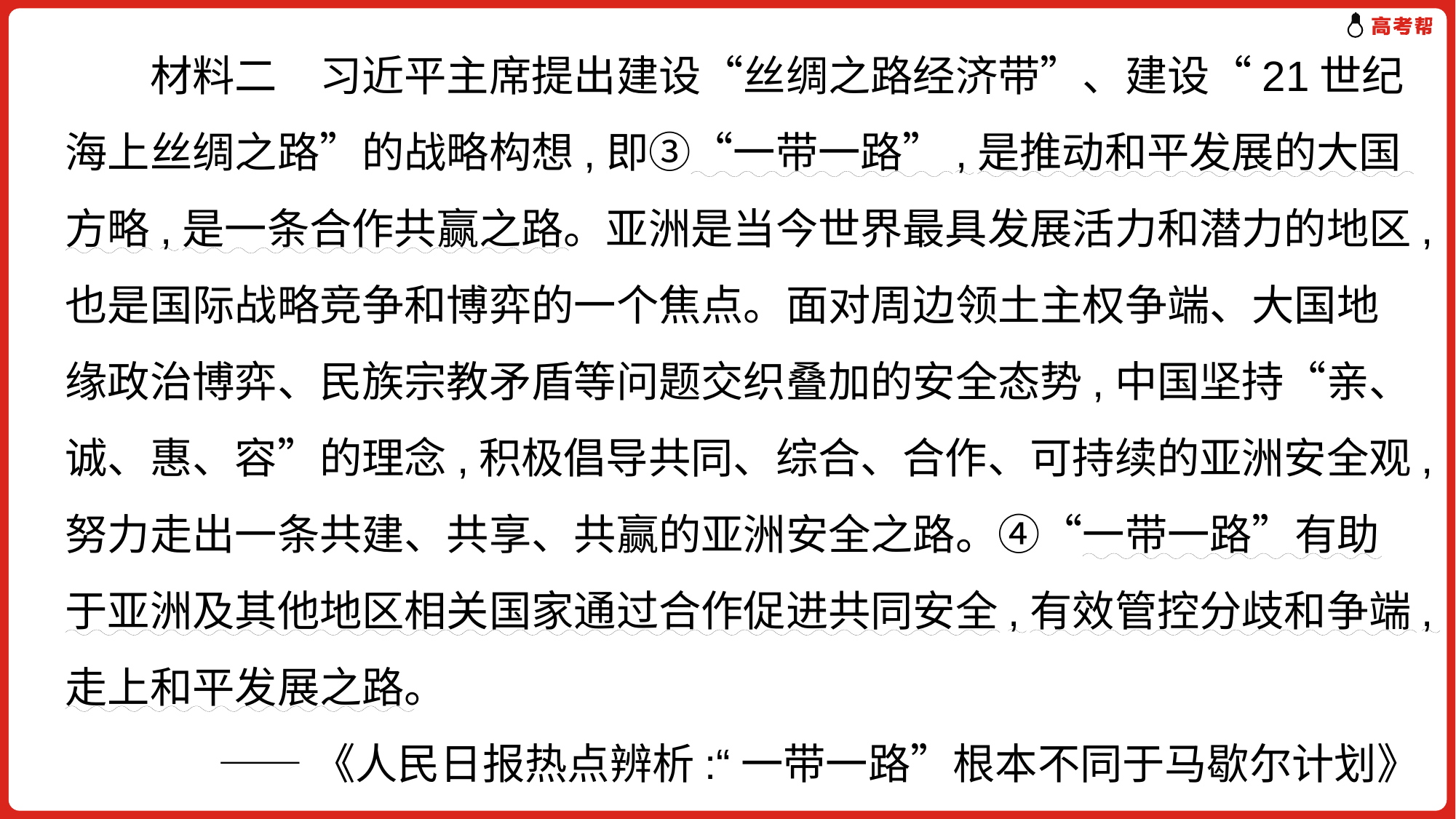

材料二　习近平主席提出建设“丝绸之路经济带”、建设“21世纪海上丝绸之路”的战略构想,即③“一带一路”,是推动和平发展的大国方略,是一条合作共赢之路。亚洲是当今世界最具发展活力和潜力的地区,也是国际战略竞争和博弈的一个焦点。面对周边领土主权争端、大国地缘政治博弈、民族宗教矛盾等问题交织叠加的安全态势,中国坚持“亲、诚、惠、容”的理念,积极倡导共同、综合、合作、可持续的亚洲安全观,努力走出一条共建、共享、共赢的亚洲安全之路。④“一带一路”有助于亚洲及其他地区相关国家通过合作促进共同安全,有效管控分歧和争端,走上和平发展之路。
——《人民日报热点辨析:“一带一路”根本不同于马歇尔计划》